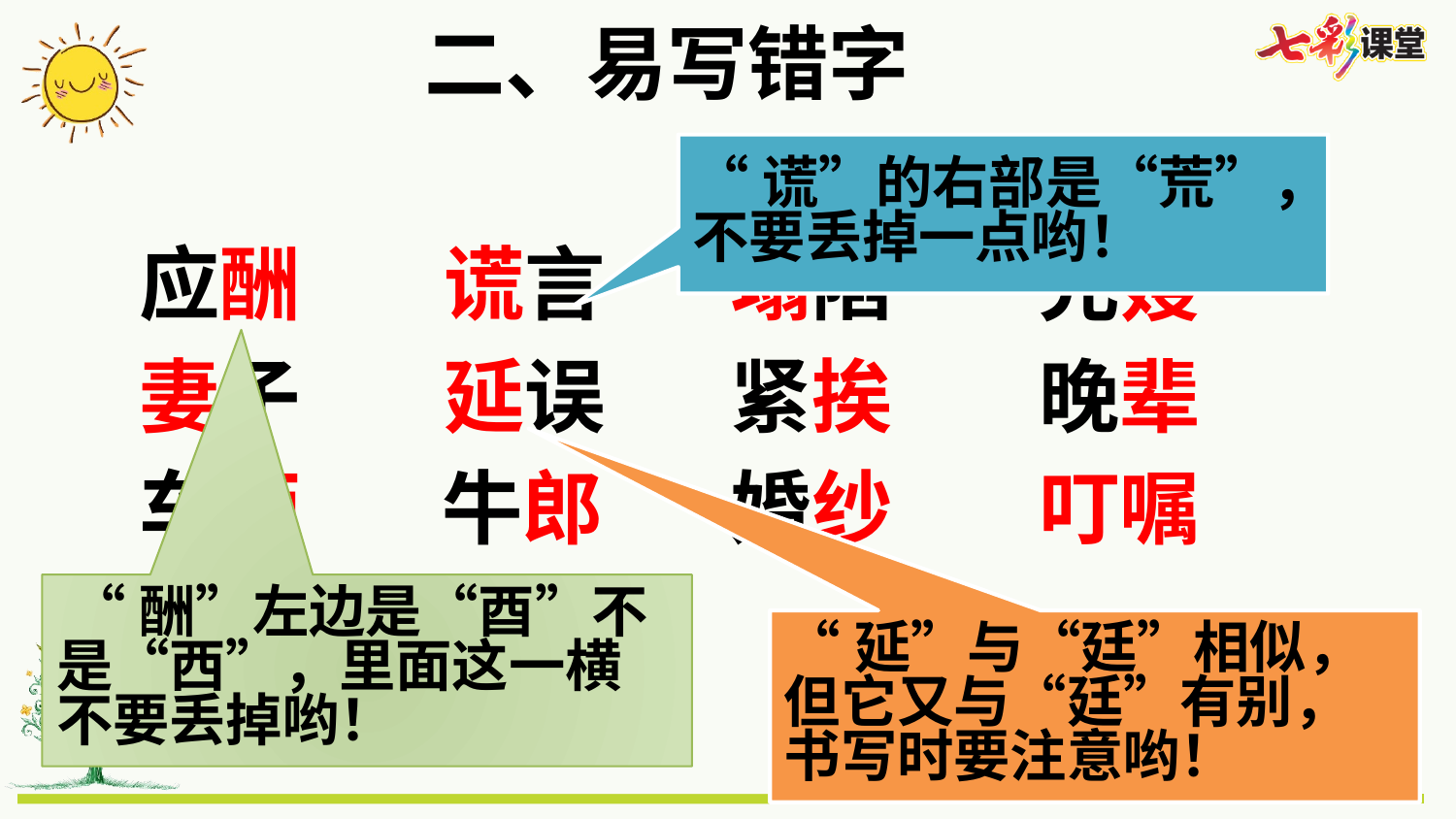

二、易写错字
“谎”的右部是“荒”，不要丢掉一点哟！
应酬
谎言
塌陷
兄嫂
妻子
延误
紧挨
晚辈
车辆
牛郎
婚纱
叮嘱
 “酬”左边是“酉”不是“西”，里面这一横不要丢掉哟！
“延”与“廷”相似，但它又与“廷”有别，书写时要注意哟！